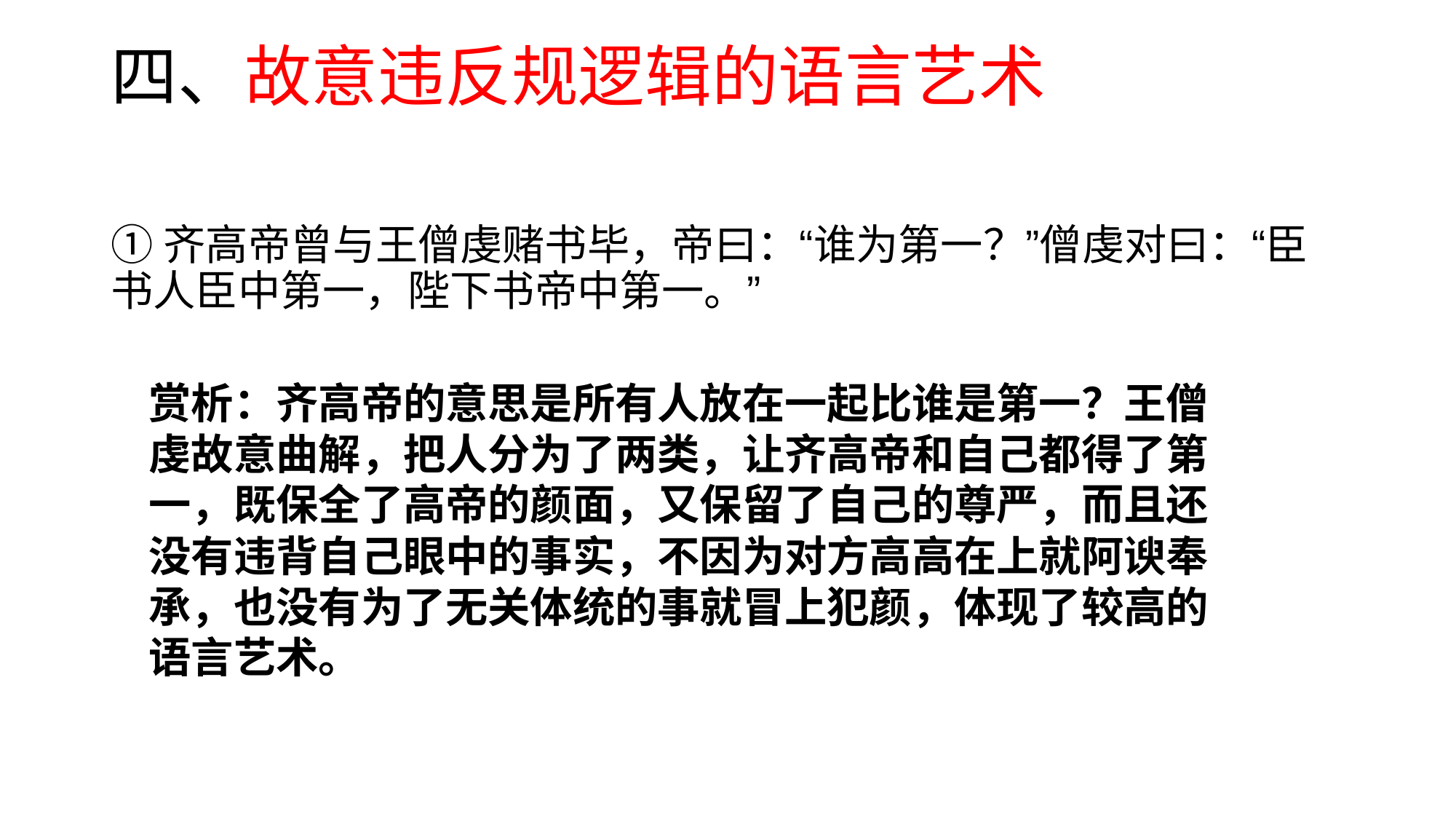

# 四、故意违反规逻辑的语言艺术
①齐高帝曾与王僧虔赌书毕，帝曰：“谁为第一？”僧虔对曰：“臣书人臣中第一，陛下书帝中第一。”
赏析：齐高帝的意思是所有人放在一起比谁是第一？王僧虔故意曲解，把人分为了两类，让齐高帝和自己都得了第一，既保全了高帝的颜面，又保留了自己的尊严，而且还没有违背自己眼中的事实，不因为对方高高在上就阿谀奉承，也没有为了无关体统的事就冒上犯颜，体现了较高的语言艺术。